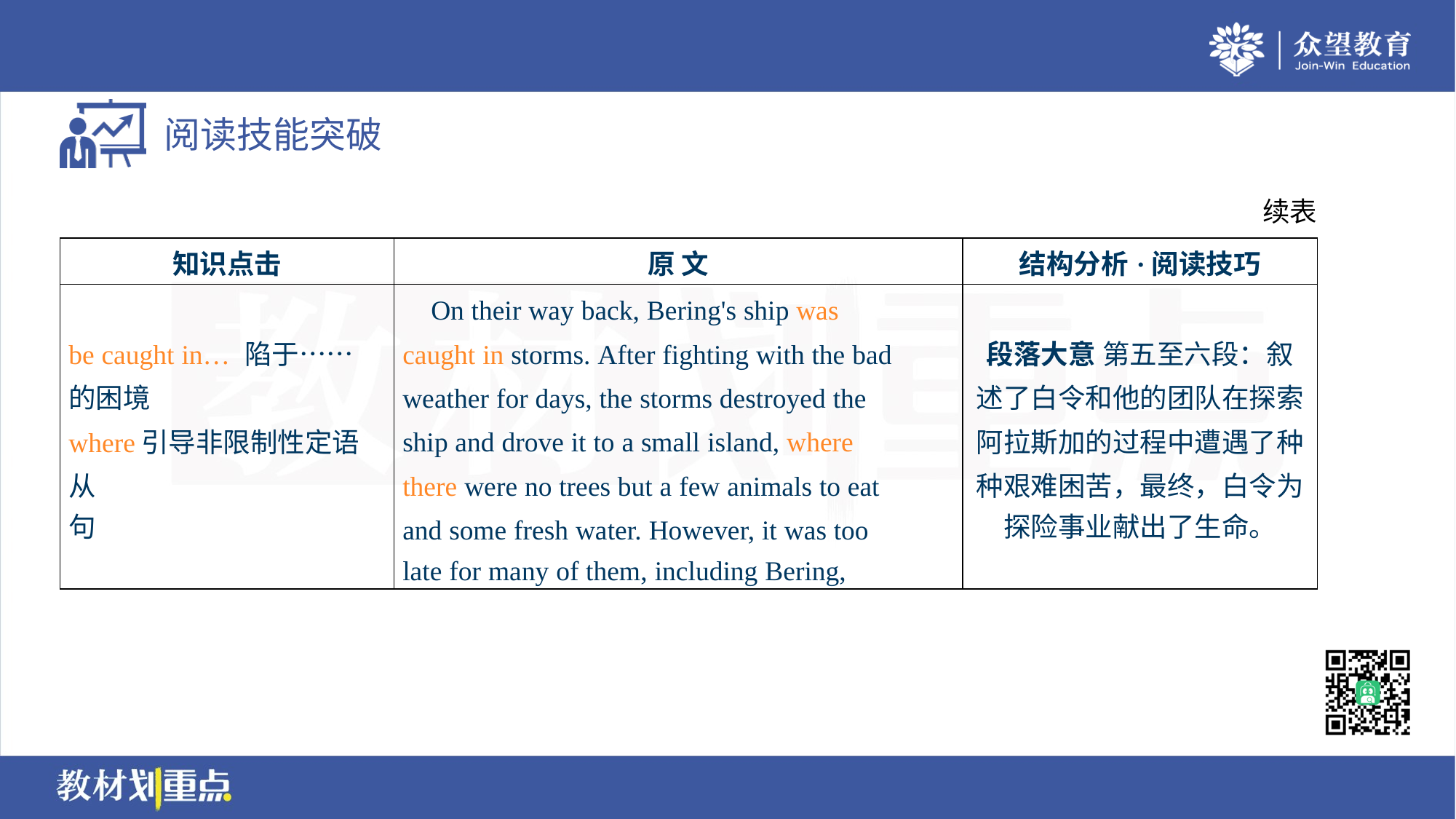

续表
| 知识点击 | 原 文 | 结构分析·阅读技巧 |
| --- | --- | --- |
| be caught in… 陷于…… 的困境 where引导非限制性定语从 句 | On their way back, Bering's ship was caught in storms. After fighting with the bad weather for days, the storms destroyed the ship and drove it to a small island, where there were no trees but a few animals to eat and some fresh water. However, it was too late for many of them, including Bering, | 段落大意 第五至六段：叙 述了白令和他的团队在探索 阿拉斯加的过程中遭遇了种 种艰难困苦，最终，白令为 探险事业献出了生命。 |